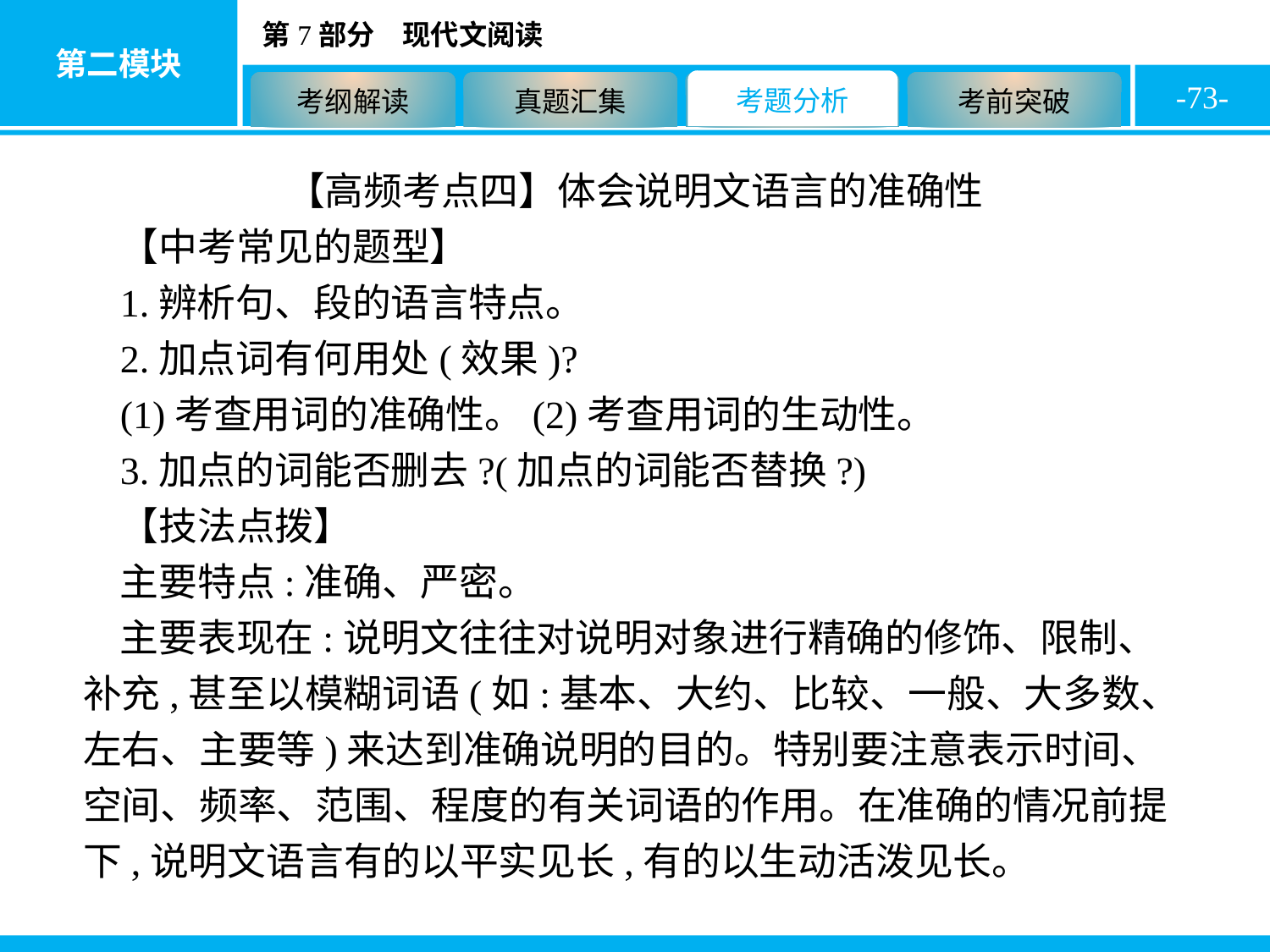

-73-
【高频考点四】体会说明文语言的准确性
【中考常见的题型】
1.辨析句、段的语言特点。
2.加点词有何用处(效果)?
(1)考查用词的准确性。(2)考查用词的生动性。
3.加点的词能否删去?(加点的词能否替换?)
【技法点拨】
主要特点:准确、严密。
主要表现在:说明文往往对说明对象进行精确的修饰、限制、补充,甚至以模糊词语(如:基本、大约、比较、一般、大多数、左右、主要等)来达到准确说明的目的。特别要注意表示时间、空间、频率、范围、程度的有关词语的作用。在准确的情况前提下,说明文语言有的以平实见长,有的以生动活泼见长。